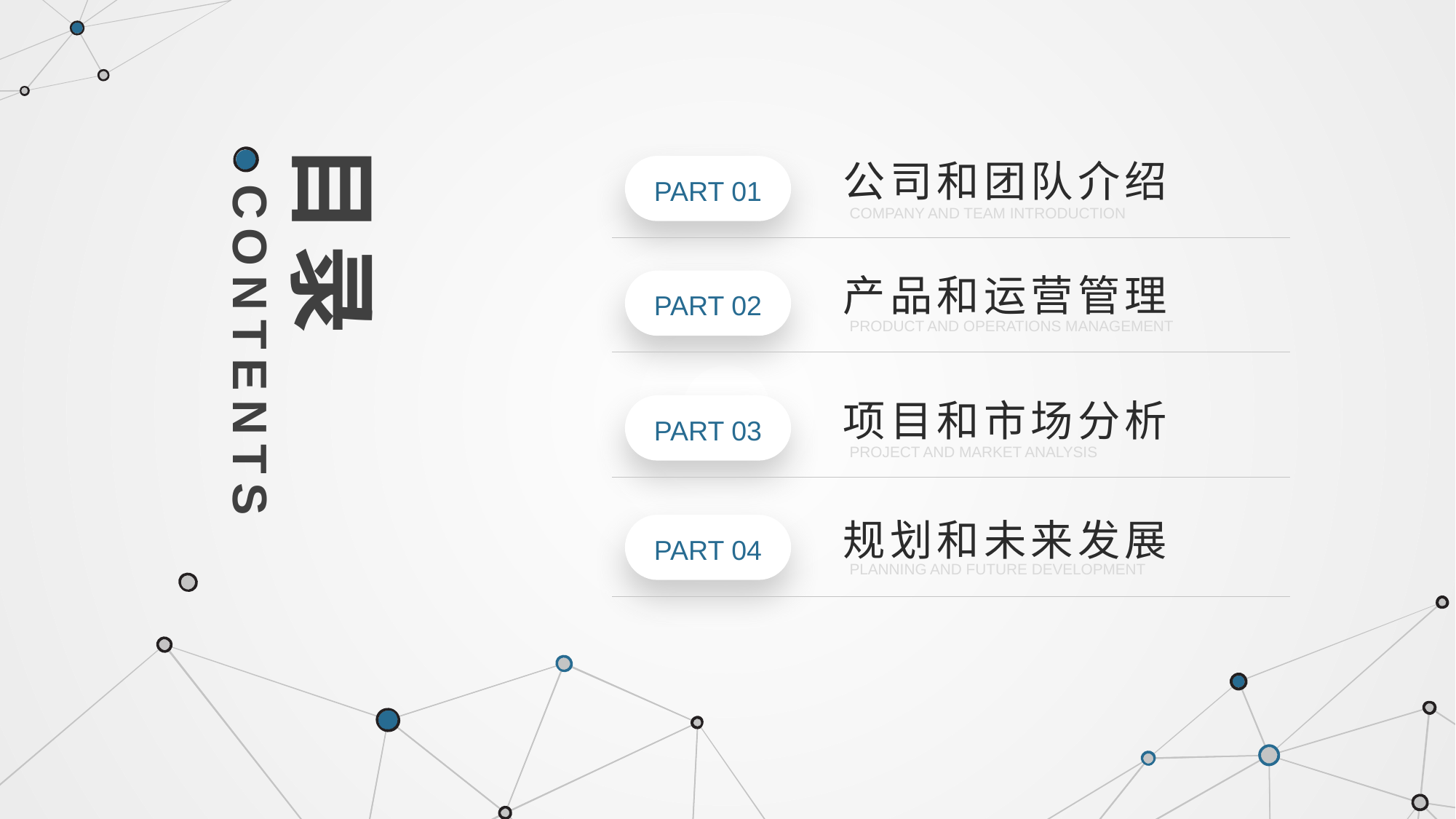

目录
CONTENTS

公司和团队介绍

PART 01

COMPANY AND TEAM INTRODUCTION
产品和运营管理

PART 02
PRODUCT AND OPERATIONS MANAGEMENT
项目和市场分析

PART 03
PROJECT AND MARKET ANALYSIS
规划和未来发展

PART 04
PLANNING AND FUTURE DEVELOPMENT